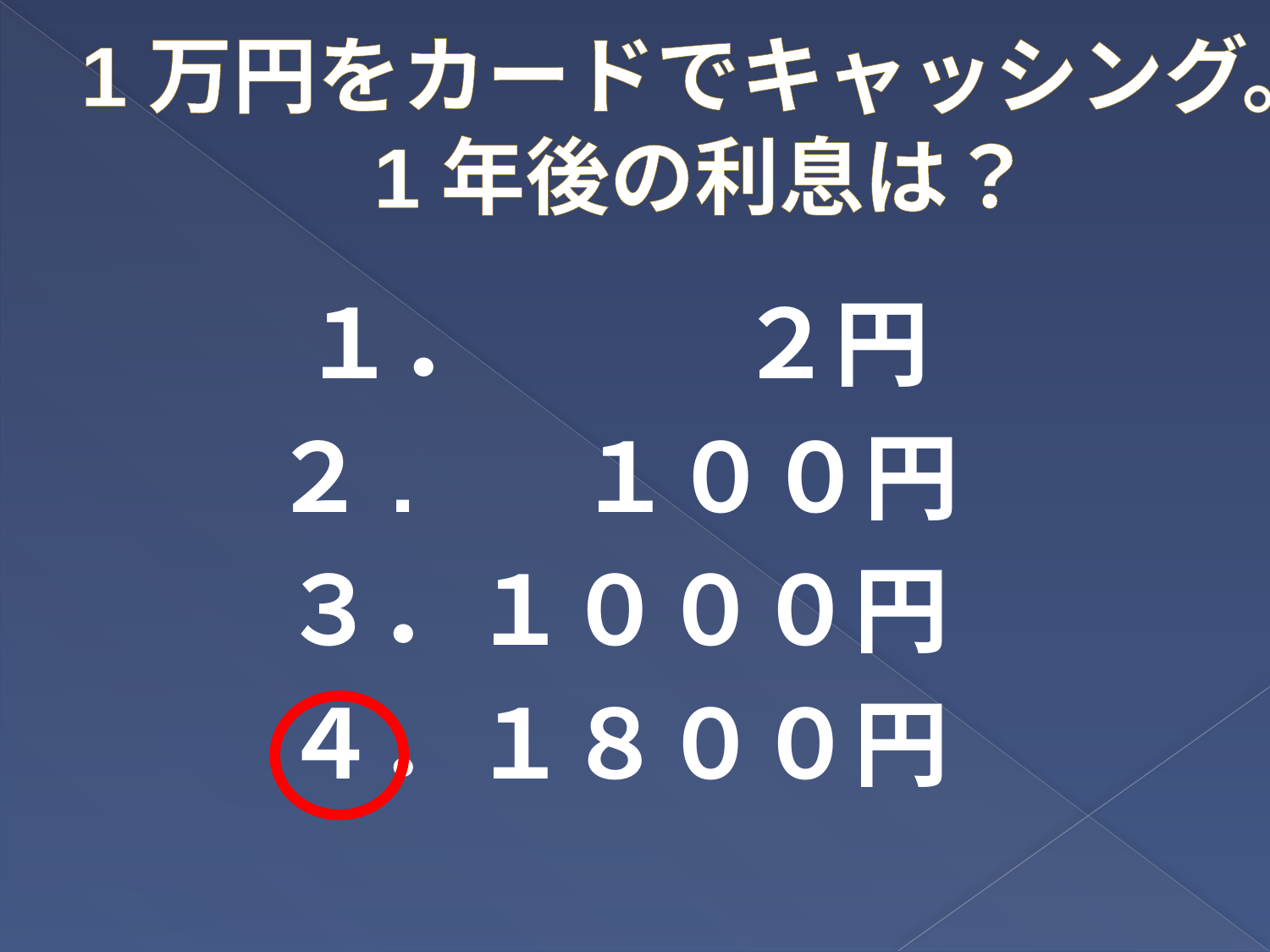

# 1万円をカードでキャッシング。 1年後の利息は？
１．  　     ２円
２.　  １００円
３．１０００円
４．１８００円